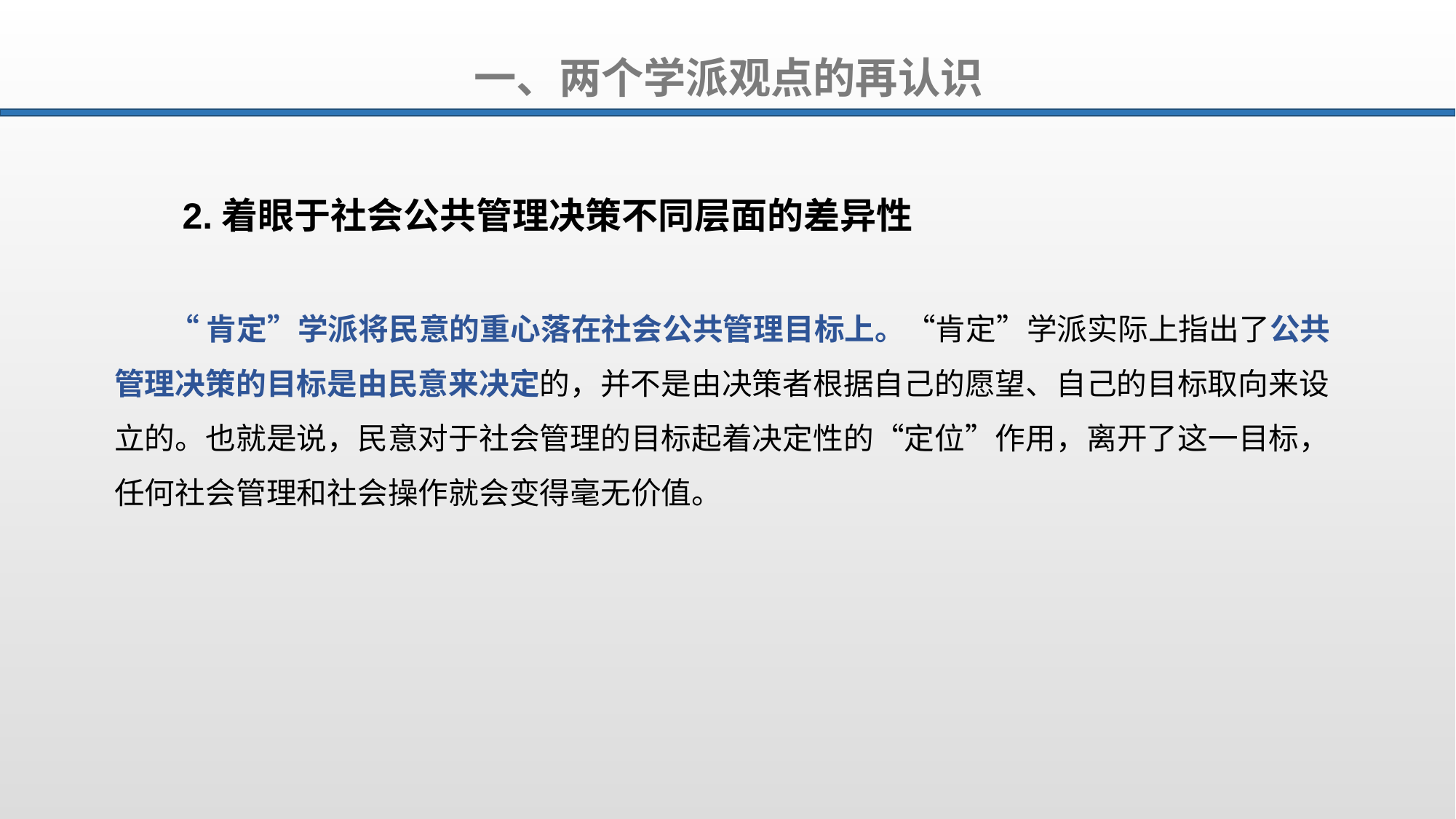

一、两个学派观点的再认识

2.着眼于社会公共管理决策不同层面的差异性
“肯定”学派将民意的重心落在社会公共管理目标上。“肯定”学派实际上指出了公共管理决策的目标是由民意来决定的，并不是由决策者根据自己的愿望、自己的目标取向来设立的。也就是说，民意对于社会管理的目标起着决定性的“定位”作用，离开了这一目标，任何社会管理和社会操作就会变得毫无价值。